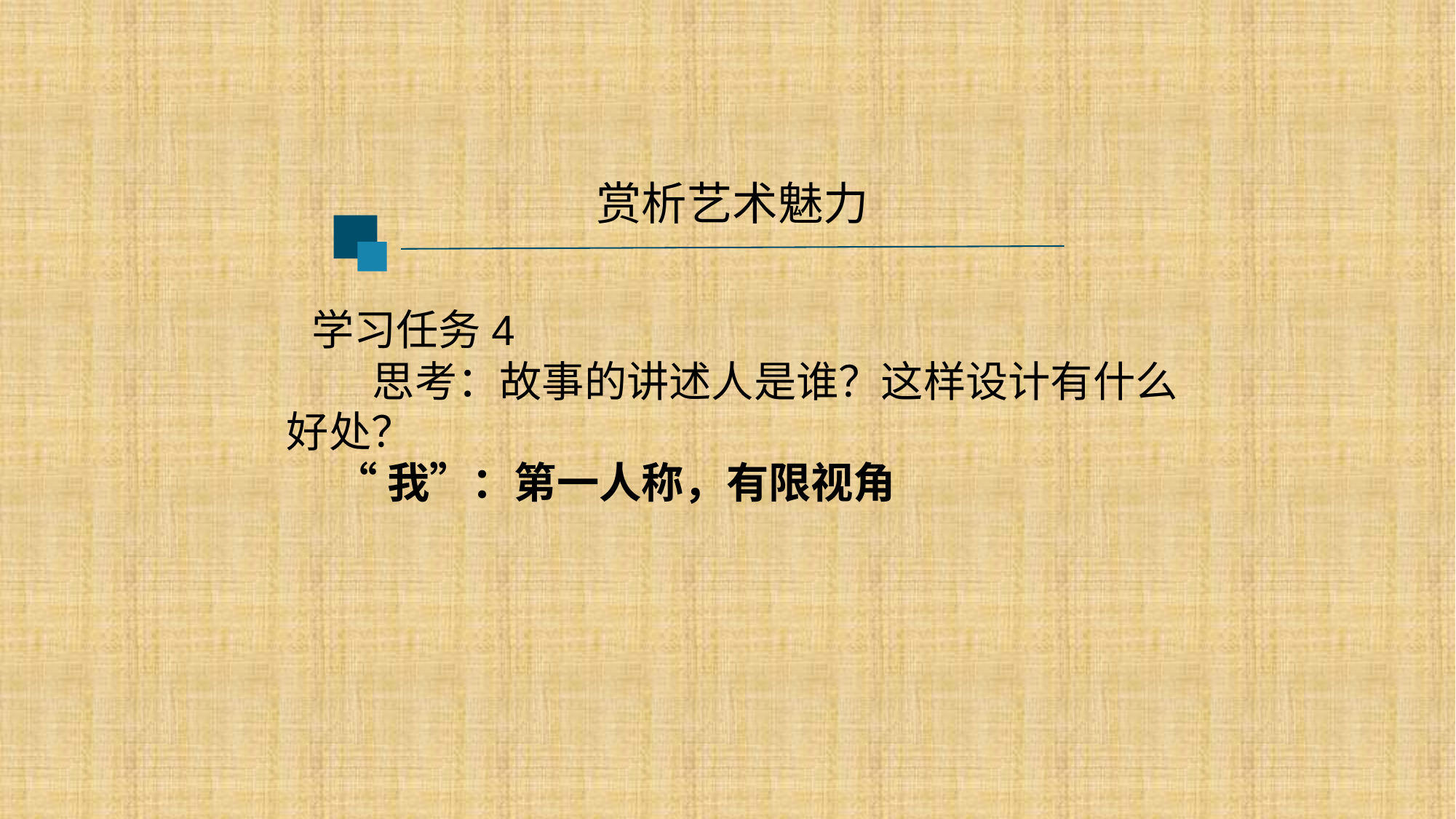

赏析艺术魅力

  学习任务4
        思考：故事的讲述人是谁？这样设计有什么好处？
     “我”：第一人称，有限视角